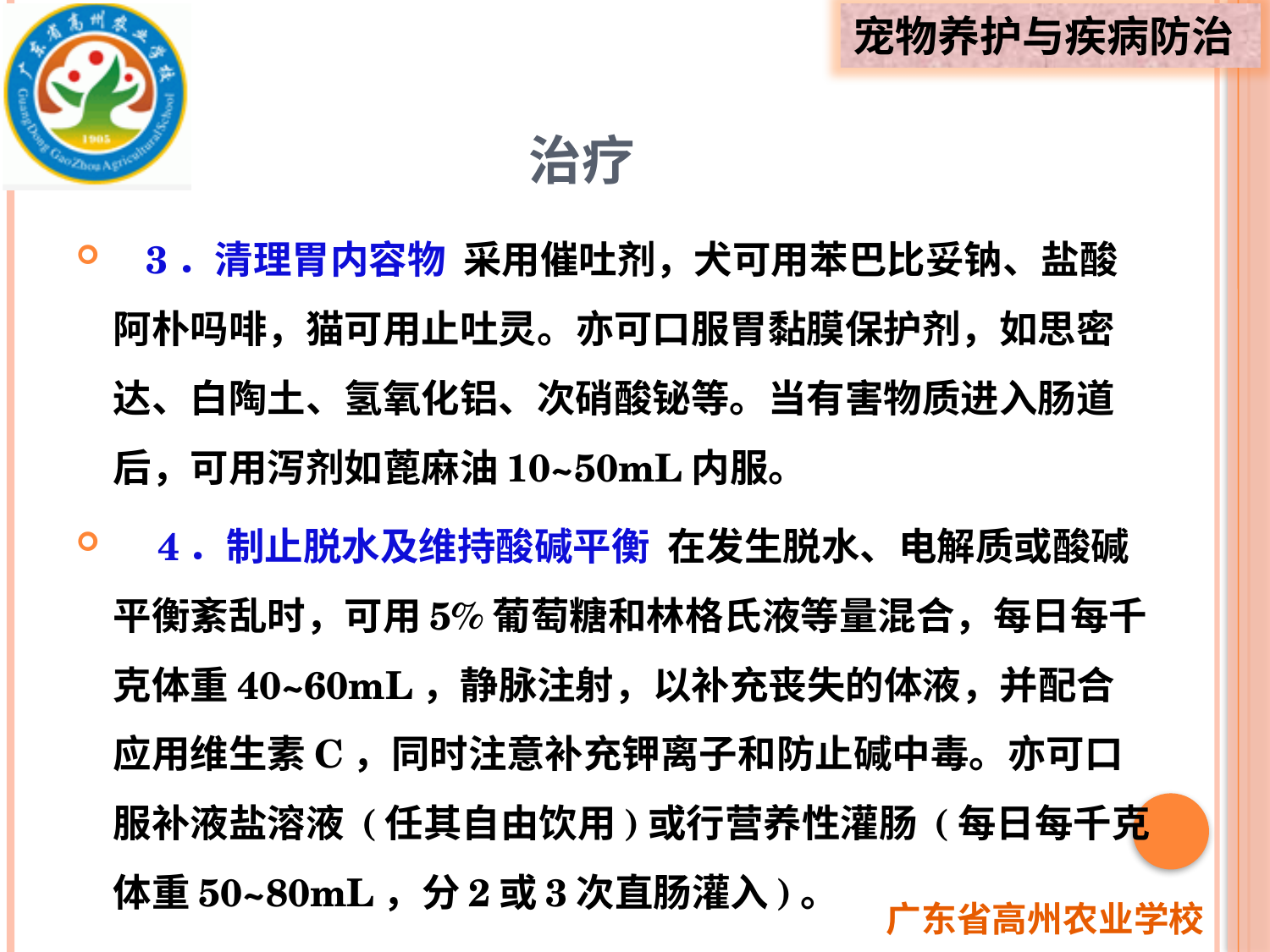

# 治疗
   3．清理胃内容物  采用催吐剂，犬可用苯巴比妥钠、盐酸阿朴吗啡，猫可用止吐灵。亦可口服胃黏膜保护剂，如思密达、白陶土、氢氧化铝、次硝酸铋等。当有害物质进入肠道后，可用泻剂如蓖麻油10~50mL内服。
    4．制止脱水及维持酸碱平衡  在发生脱水、电解质或酸碱平衡紊乱时，可用5%葡萄糖和林格氏液等量混合，每日每千克体重40~60mL，静脉注射，以补充丧失的体液，并配合应用维生素C，同时注意补充钾离子和防止碱中毒。亦可口服补液盐溶液 (任其自由饮用)或行营养性灌肠 (每日每千克体重50~80mL，分2或3次直肠灌入)。